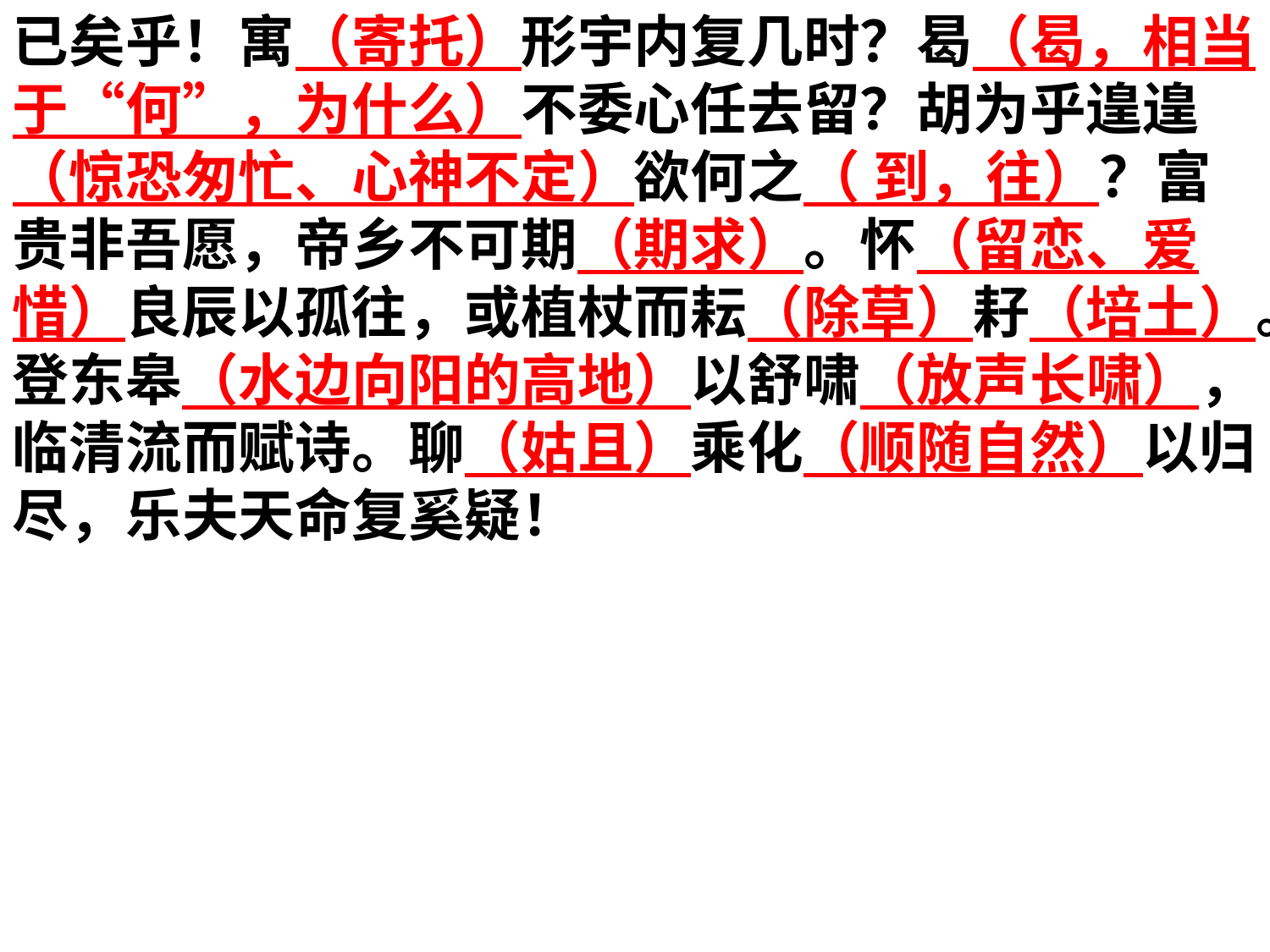

已矣乎！寓（寄托）形宇内复几时？曷（曷，相当于“何”，为什么）不委心任去留？胡为乎遑遑（惊恐匆忙、心神不定）欲何之（ 到，往）？富贵非吾愿，帝乡不可期（期求）。怀（留恋、爱惜）良辰以孤往，或植杖而耘（除草）耔（培土）。登东皋（水边向阳的高地）以舒啸（放声长啸），临清流而赋诗。聊（姑且）乘化（顺随自然）以归尽，乐夫天命复奚疑！